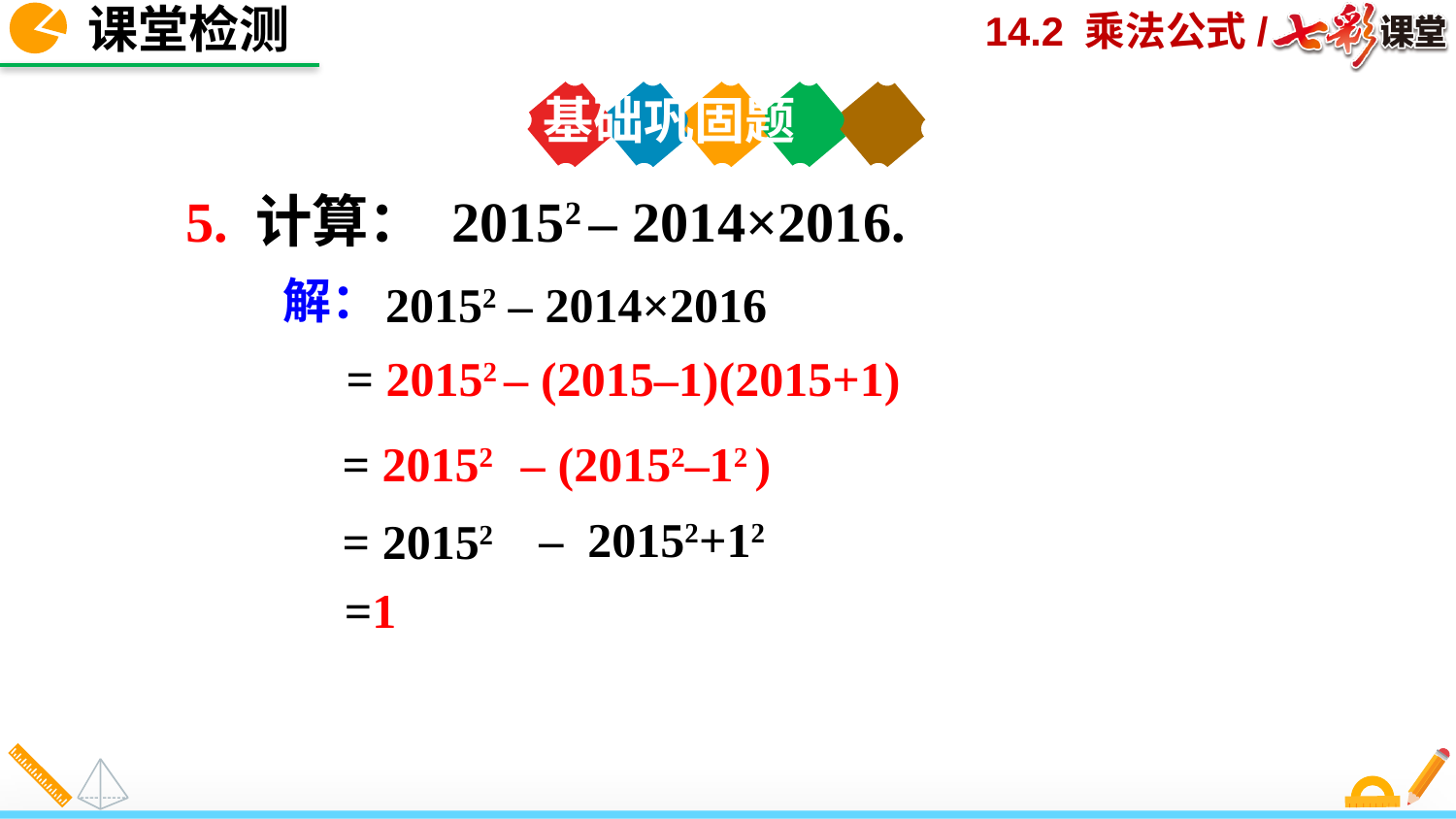

课堂检测

基础巩固题

5. 计算： 20152 – 2014×2016.
解：

 20152 – 2014×2016
= 20152 – (2015–1)(2015+1)
– (20152–12 )
= 20152
–  20152+12
= 20152
=1